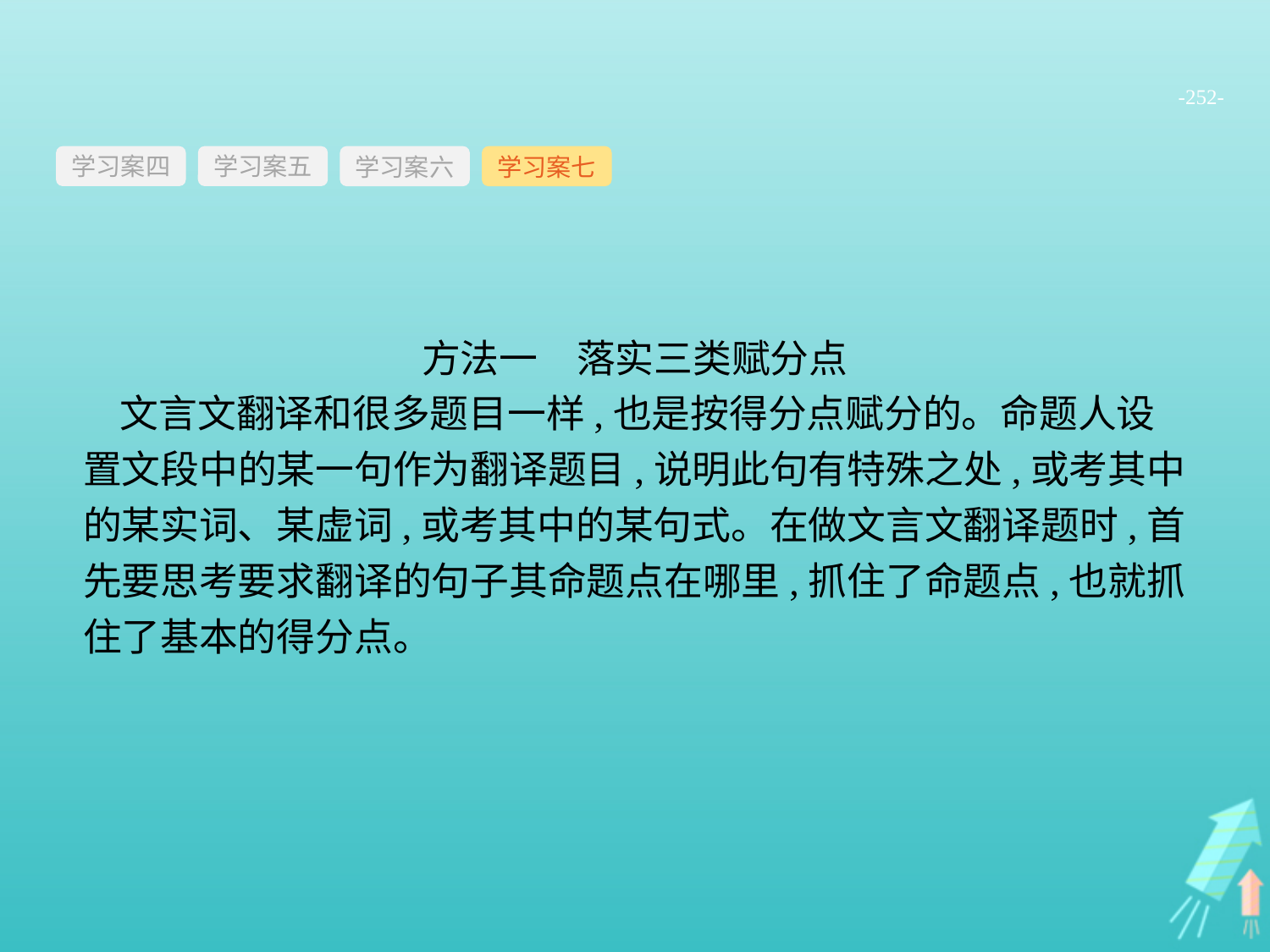

-252-
学习案四
学习案六
学习案七
学习案五
方法一　落实三类赋分点
文言文翻译和很多题目一样,也是按得分点赋分的。命题人设置文段中的某一句作为翻译题目,说明此句有特殊之处,或考其中的某实词、某虚词,或考其中的某句式。在做文言文翻译题时,首先要思考要求翻译的句子其命题点在哪里,抓住了命题点,也就抓住了基本的得分点。